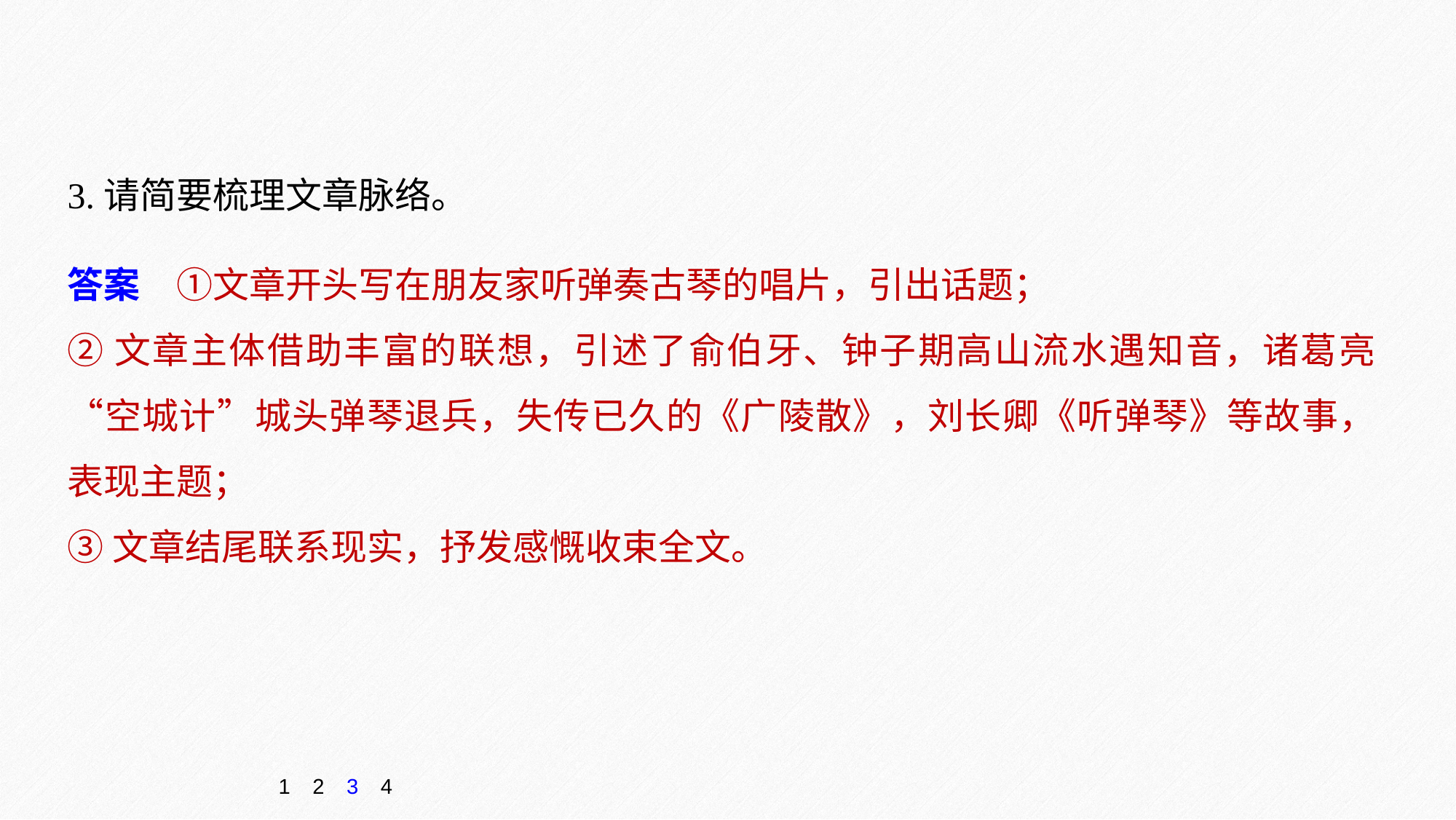

3.请简要梳理文章脉络。
答案　①文章开头写在朋友家听弹奏古琴的唱片，引出话题；
②文章主体借助丰富的联想，引述了俞伯牙、钟子期高山流水遇知音，诸葛亮“空城计”城头弹琴退兵，失传已久的《广陵散》，刘长卿《听弹琴》等故事，表现主题；
③文章结尾联系现实，抒发感慨收束全文。
1
2
3
4